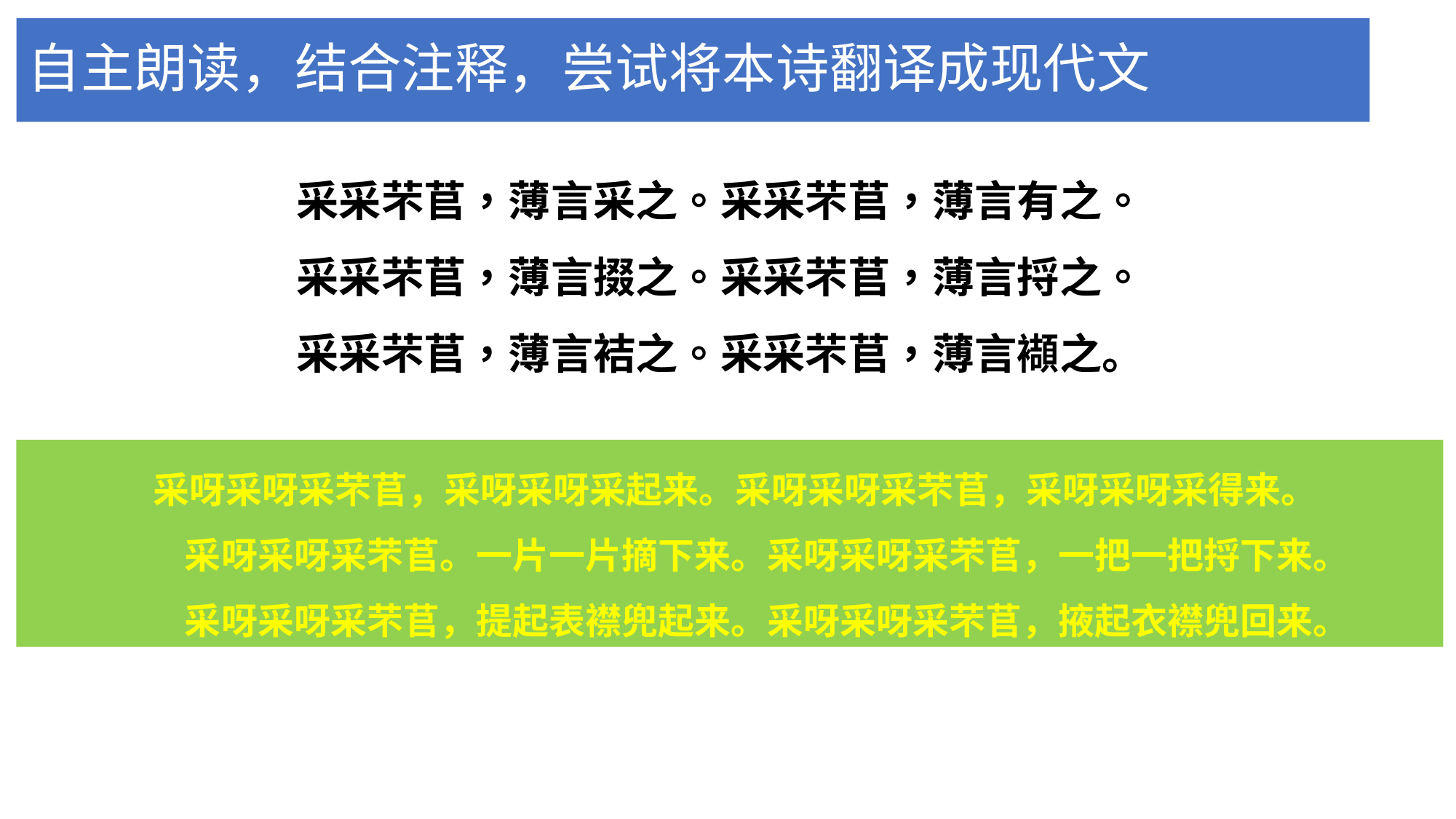

# 自主朗读，结合注释，尝试将本诗翻译成现代文
采采芣苢，薄言采之。采采芣苢，薄言有之。
采采芣苢，薄言掇之。采采芣苢，薄言捋之。
采采芣苢，薄言袺之。采采芣苢，薄言襭之。
    采呀采呀采芣苢，采呀采呀采起来。采呀采呀采芣苢，采呀采呀采得来。
　　采呀采呀采芣苢。一片一片摘下来。采呀采呀采芣苢，一把一把捋下来。
　　采呀采呀采芣苢，提起表襟兜起来。采呀采呀采芣苢，掖起衣襟兜回来。